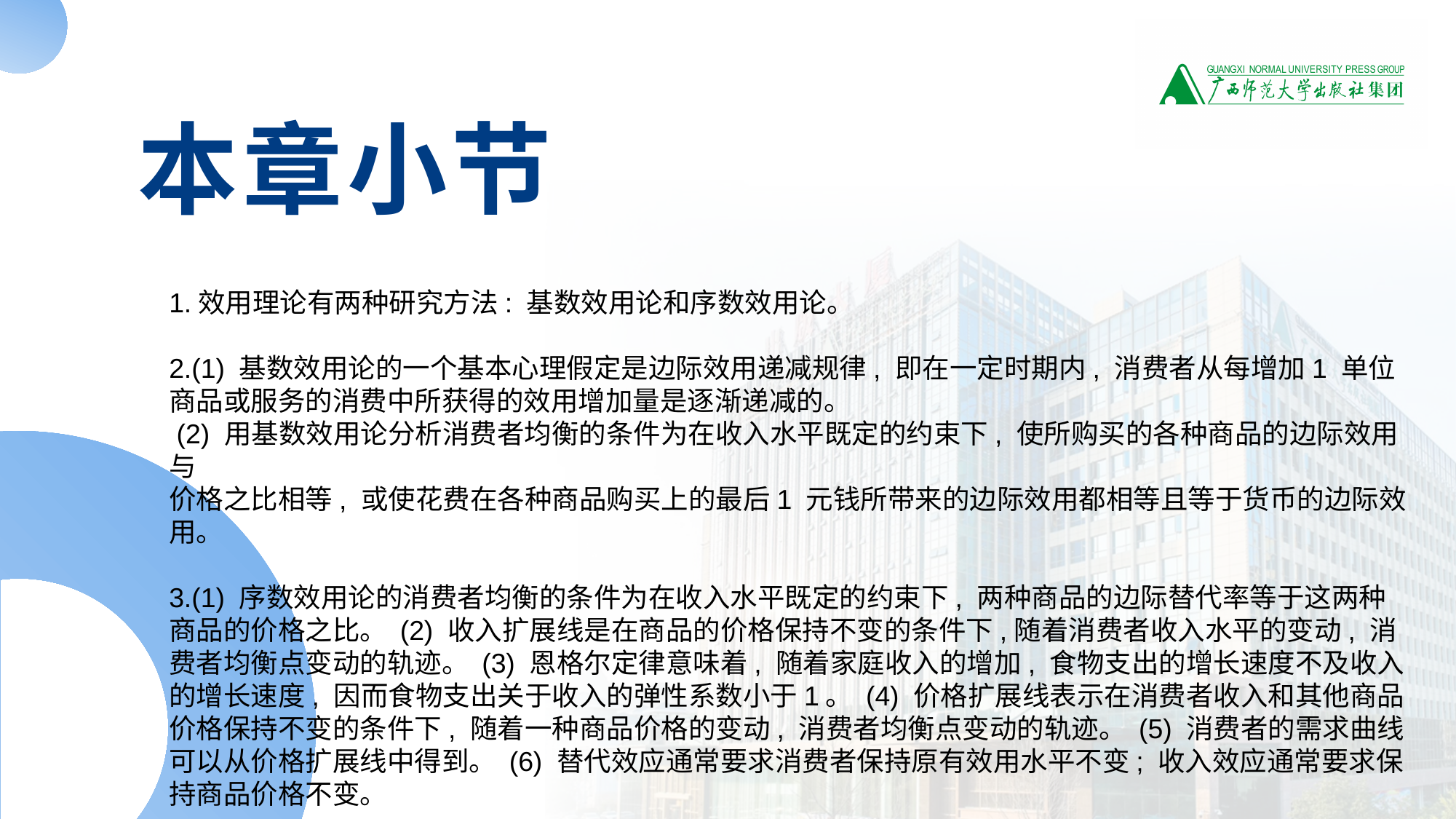

本章小节
1.效用理论有两种研究方法: 基数效用论和序数效用论。

2.(1) 基数效用论的一个基本心理假定是边际效用递减规律, 即在一定时期内, 消费者从每增加1 单位商品或服务的消费中所获得的效用增加量是逐渐递减的。
 (2) 用基数效用论分析消费者均衡的条件为在收入水平既定的约束下, 使所购买的各种商品的边际效用与
价格之比相等, 或使花费在各种商品购买上的最后1 元钱所带来的边际效用都相等且等于货币的边际效用。

3.(1) 序数效用论的消费者均衡的条件为在收入水平既定的约束下, 两种商品的边际替代率等于这两种商品的价格之比。 (2) 收入扩展线是在商品的价格保持不变的条件下,随着消费者收入水平的变动, 消费者均衡点变动的轨迹。 (3) 恩格尔定律意味着, 随着家庭收入的增加, 食物支出的增长速度不及收入的增长速度, 因而食物支出关于收入的弹性系数小于1。 (4) 价格扩展线表示在消费者收入和其他商品价格保持不变的条件下, 随着一种商品价格的变动, 消费者均衡点变动的轨迹。 (5) 消费者的需求曲线可以从价格扩展线中得到。 (6) 替代效应通常要求消费者保持原有效用水平不变; 收入效应通常要求保持商品价格不变。